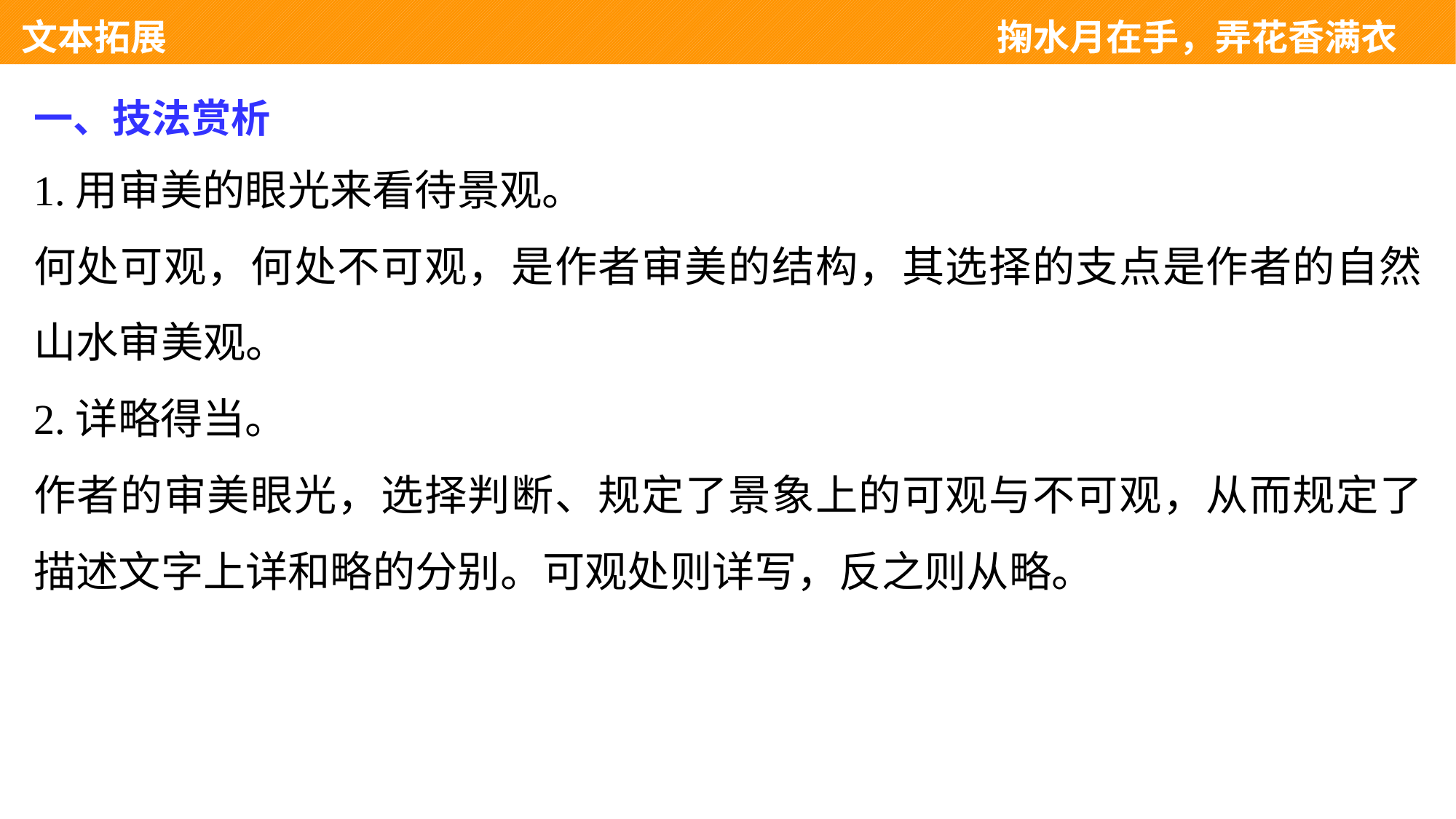

文本拓展        　　　　　　　　　　　　　　　　　　　　　掬水月在手，弄花香满衣
一、技法赏析
1.用审美的眼光来看待景观。
何处可观，何处不可观，是作者审美的结构，其选择的支点是作者的自然山水审美观。
2.详略得当。
作者的审美眼光，选择判断、规定了景象上的可观与不可观，从而规定了描述文字上详和略的分别。可观处则详写，反之则从略。